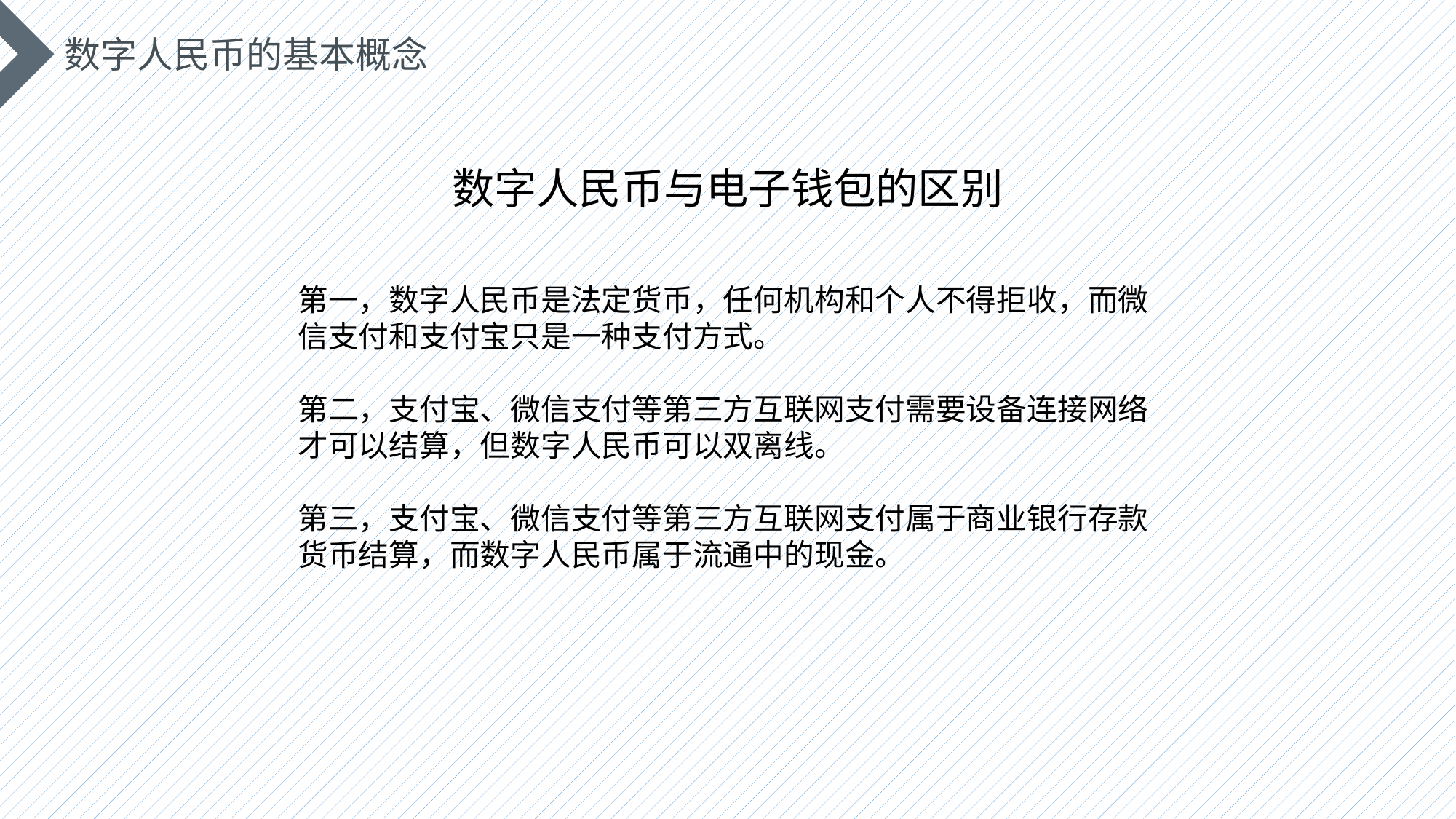

数字人民币的基本概念

数字人民币与电子钱包的区别
第一，数字人民币是法定货币，任何机构和个人不得拒收，而微信支付和支付宝只是一种支付方式。

第二，支付宝、微信支付等第三方互联网支付需要设备连接网络才可以结算，但数字人民币可以双离线。

第三，支付宝、微信支付等第三方互联网支付属于商业银行存款货币结算，而数字人民币属于流通中的现金。